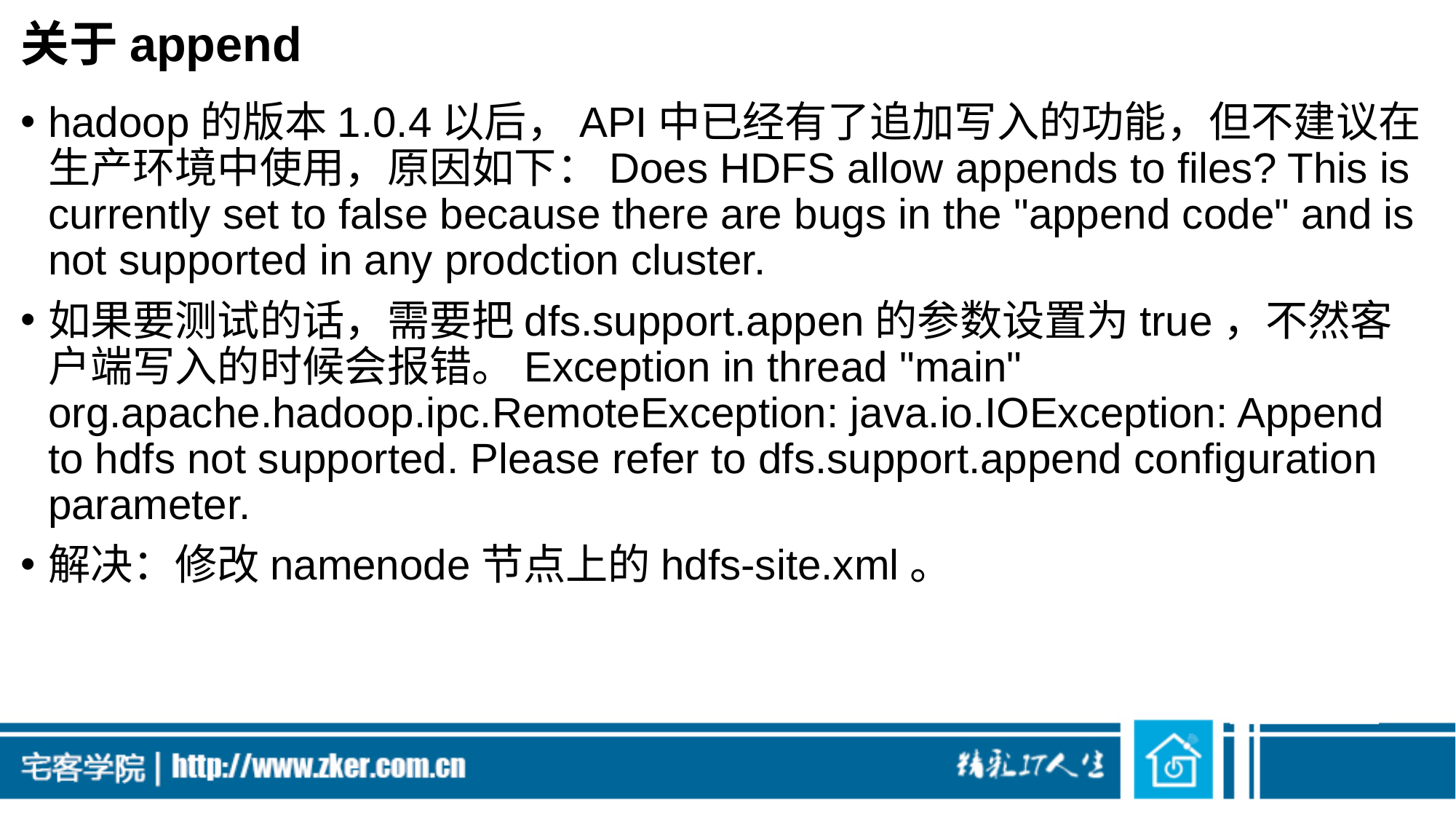

# 关于append
hadoop的版本1.0.4以后，API中已经有了追加写入的功能，但不建议在生产环境中使用，原因如下：Does HDFS allow appends to files? This is currently set to false because there are bugs in the "append code" and is not supported in any prodction cluster.
如果要测试的话，需要把dfs.support.appen的参数设置为true，不然客户端写入的时候会报错。Exception in thread "main" org.apache.hadoop.ipc.RemoteException: java.io.IOException: Append to hdfs not supported. Please refer to dfs.support.append configuration parameter.
解决：修改namenode节点上的hdfs-site.xml。